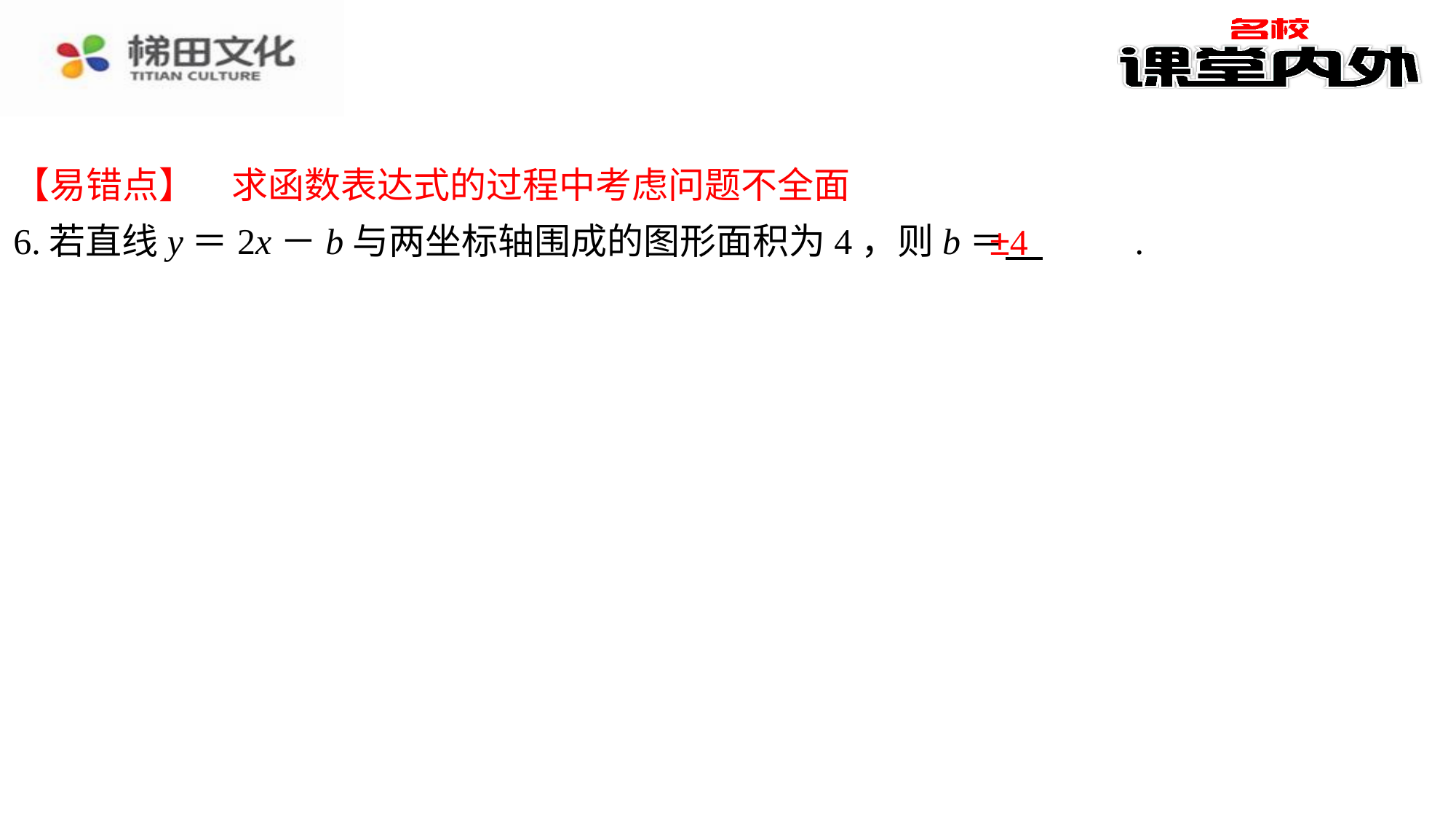

【易错点】　求函数表达式的过程中考虑问题不全面
6.若直线y＝2x－b与两坐标轴围成的图形面积为4，则b＝ 　±4　⁠.
±4